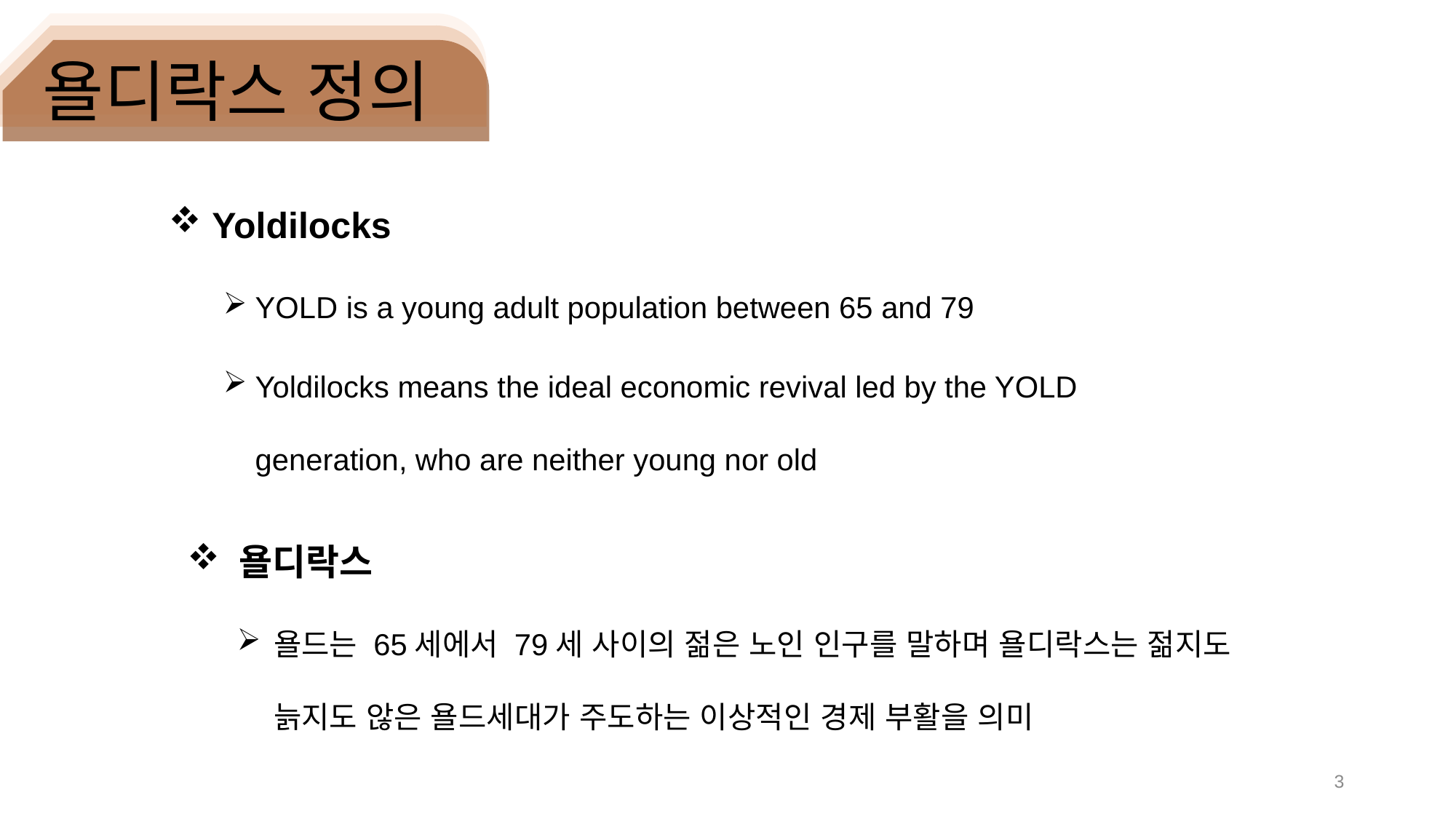

욜디락스 정의

 Yoldilocks
YOLD is a young adult population between 65 and 79
Yoldilocks means the ideal economic revival led by the YOLD generation, who are neither young nor old
 욜디락스
욜드는 65세에서 79세 사이의 젊은 노인 인구를 말하며 욜디락스는 젊지도 늙지도 않은 욜드세대가 주도하는 이상적인 경제 부활을 의미
3